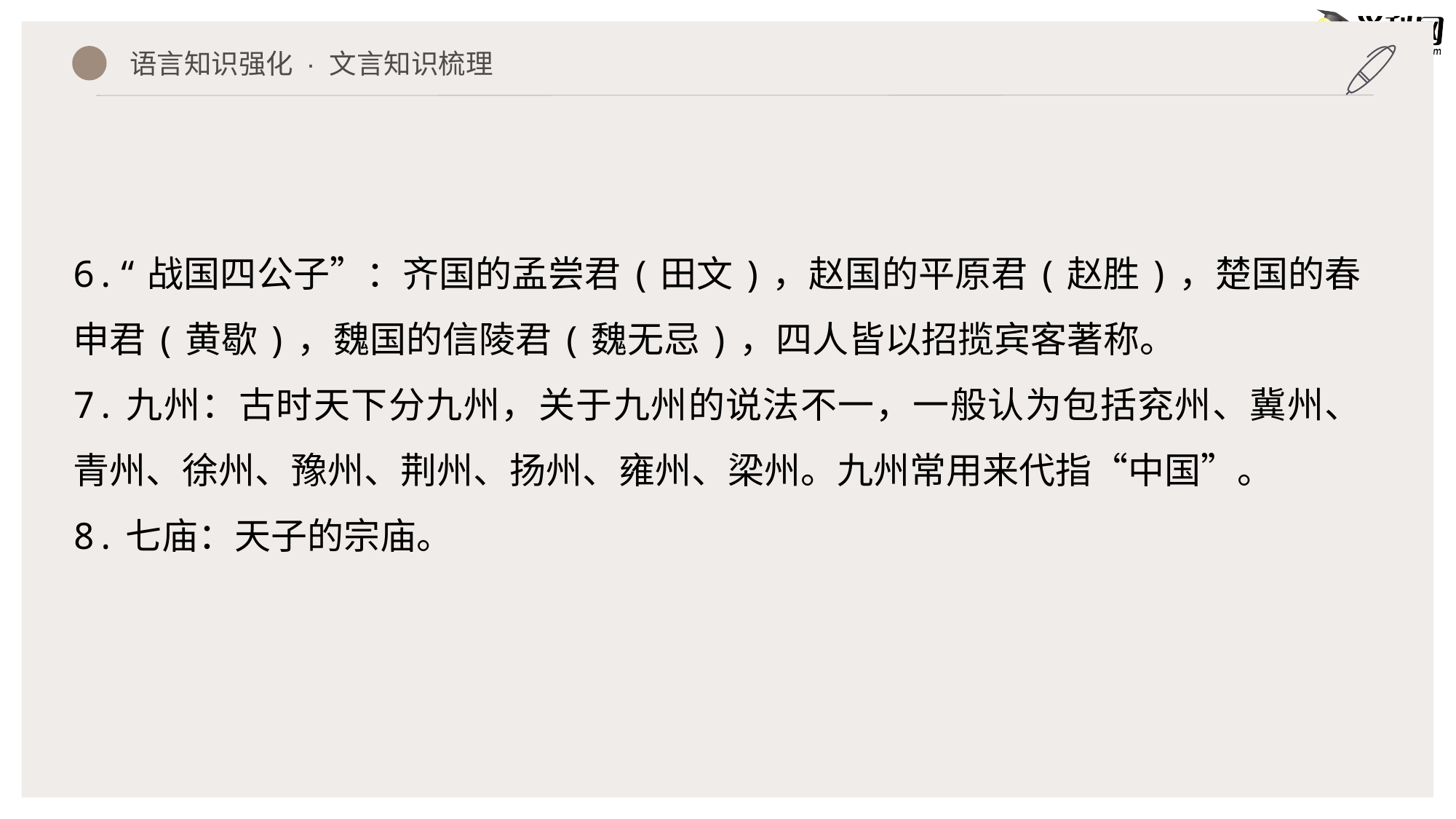

语言知识强化 · 文言知识梳理

6.“战国四公子”：齐国的孟尝君(田文)，赵国的平原君(赵胜)，楚国的春申君(黄歇)，魏国的信陵君(魏无忌)，四人皆以招揽宾客著称。
7.九州：古时天下分九州，关于九州的说法不一，一般认为包括兖州、冀州、青州、徐州、豫州、荆州、扬州、雍州、梁州。九州常用来代指“中国”。
8.七庙：天子的宗庙。